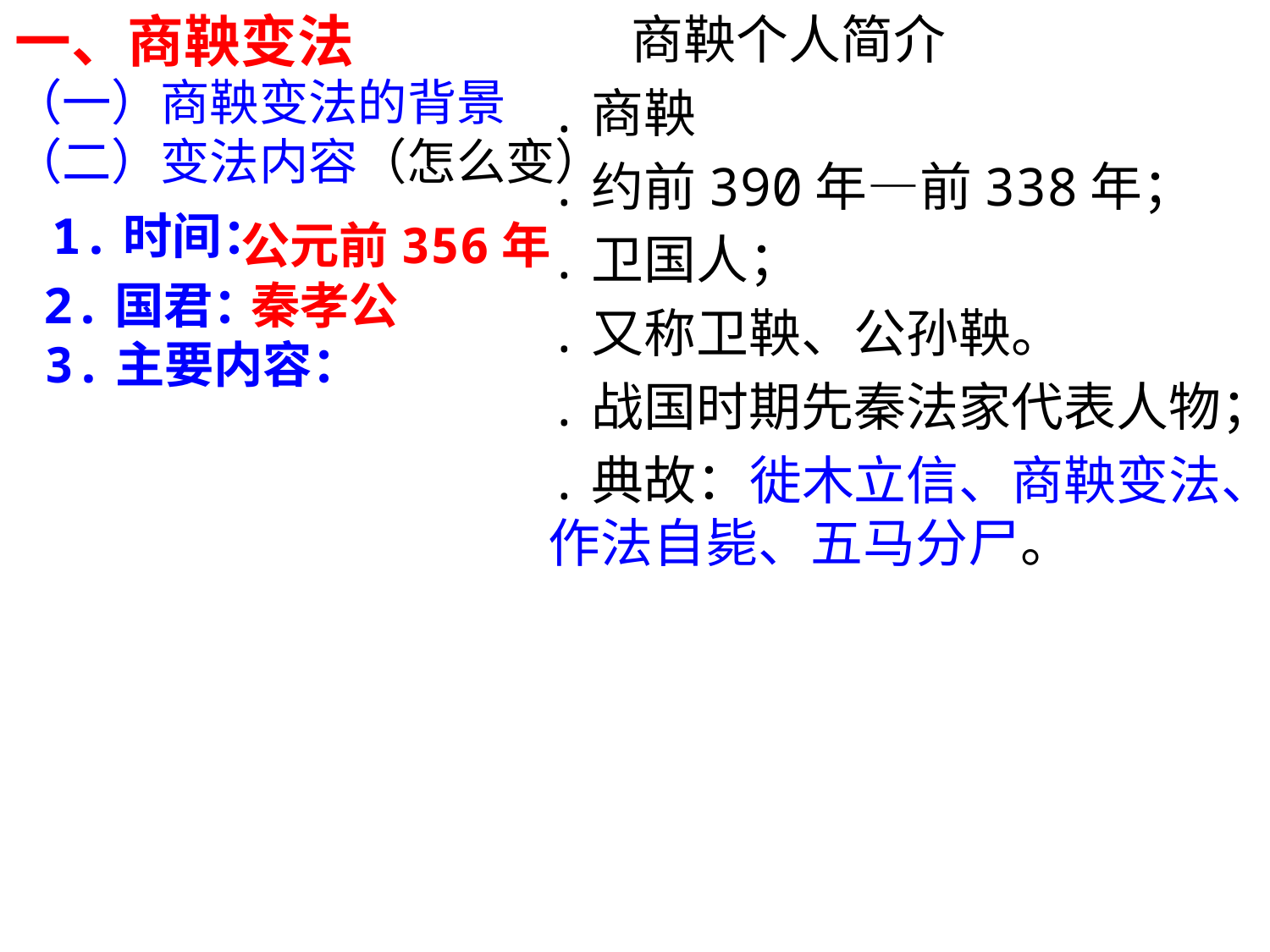

商鞅个人简介
.商鞅
.约前390年—前338年；
.卫国人；
.又称卫鞅、公孙鞅。
.战国时期先秦法家代表人物；
.典故：徙木立信、商鞅变法、作法自毙、五马分尸。
一、商鞅变法
（一）商鞅变法的背景
（二）变法内容（怎么变）
1.时间：
公元前356年
2.国君：
秦孝公
3.主要内容：